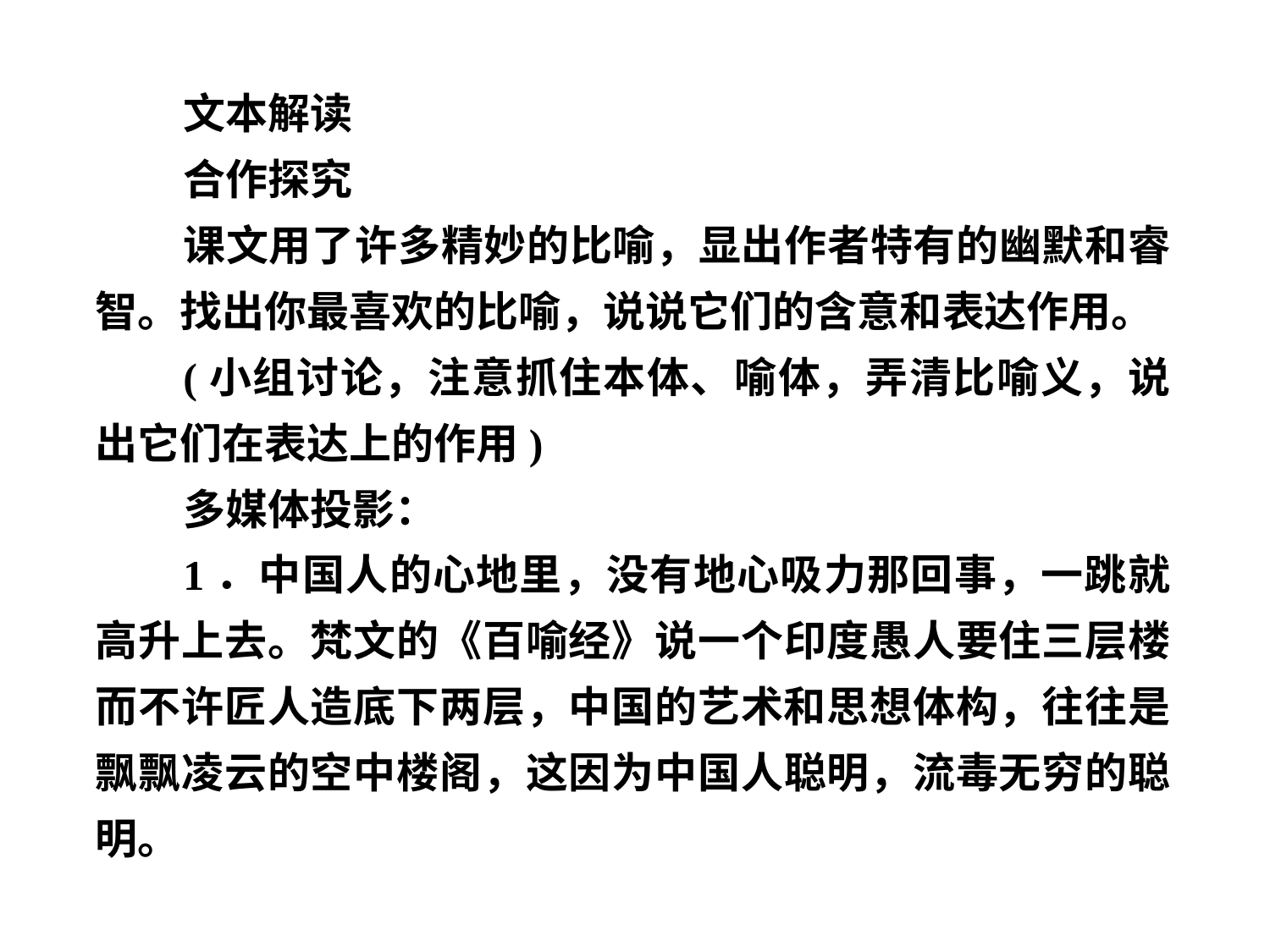

文本解读
合作探究
课文用了许多精妙的比喻，显出作者特有的幽默和睿智。找出你最喜欢的比喻，说说它们的含意和表达作用。
(小组讨论，注意抓住本体、喻体，弄清比喻义，说出它们在表达上的作用)
多媒体投影：
1．中国人的心地里，没有地心吸力那回事，一跳就高升上去。梵文的《百喻经》说一个印度愚人要住三层楼而不许匠人造底下两层，中国的艺术和思想体构，往往是飘飘凌云的空中楼阁，这因为中国人聪明，流毒无穷的聪明。